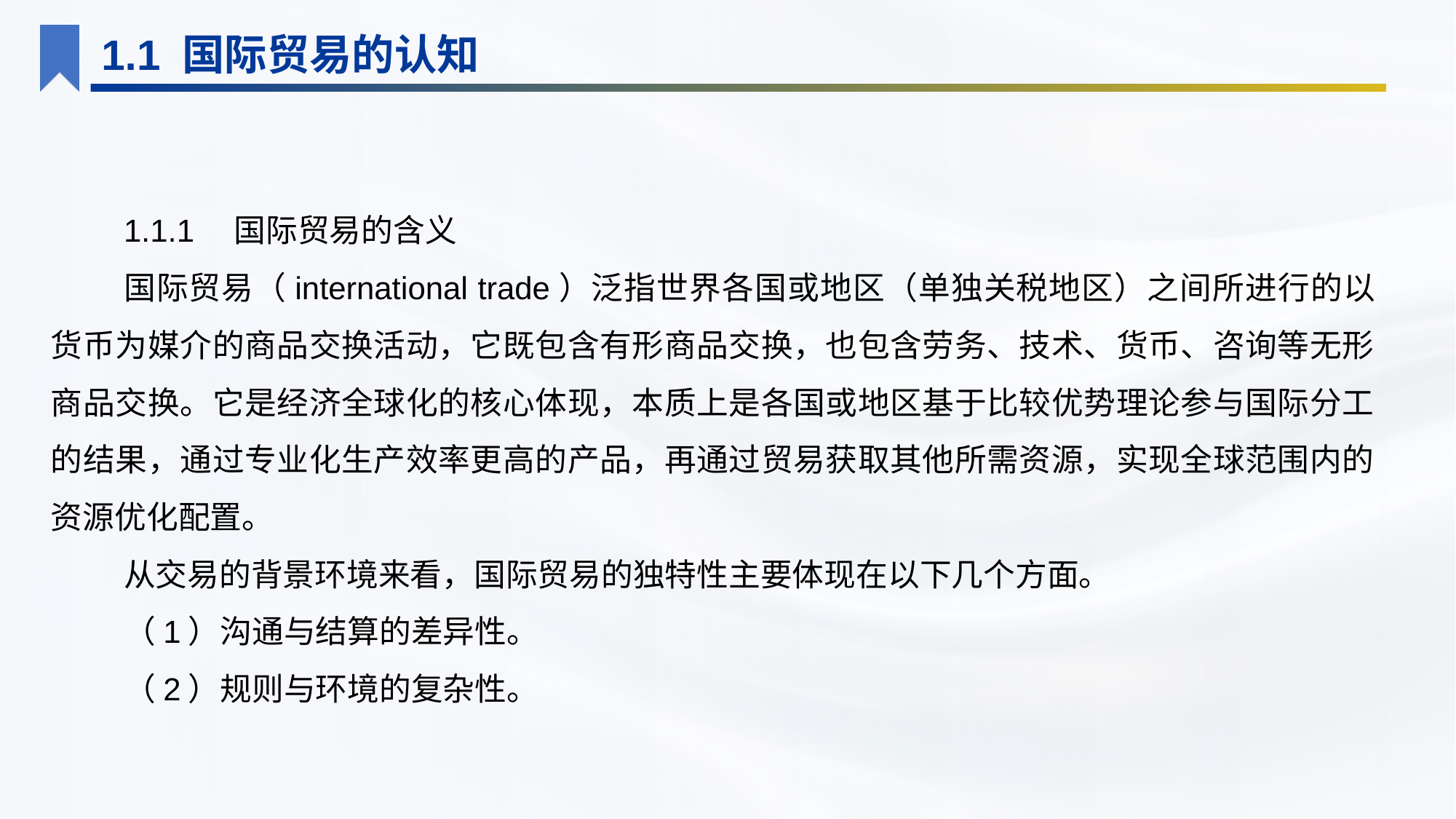

1.1 国际贸易的认知
1.1.1　国际贸易的含义
国际贸易（international trade）泛指世界各国或地区（单独关税地区）之间所进行的以货币为媒介的商品交换活动，它既包含有形商品交换，也包含劳务、技术、货币、咨询等无形商品交换。它是经济全球化的核心体现，本质上是各国或地区基于比较优势理论参与国际分工的结果，通过专业化生产效率更高的产品，再通过贸易获取其他所需资源，实现全球范围内的资源优化配置。
从交易的背景环境来看，国际贸易的独特性主要体现在以下几个方面。
（1）沟通与结算的差异性。
（2）规则与环境的复杂性。